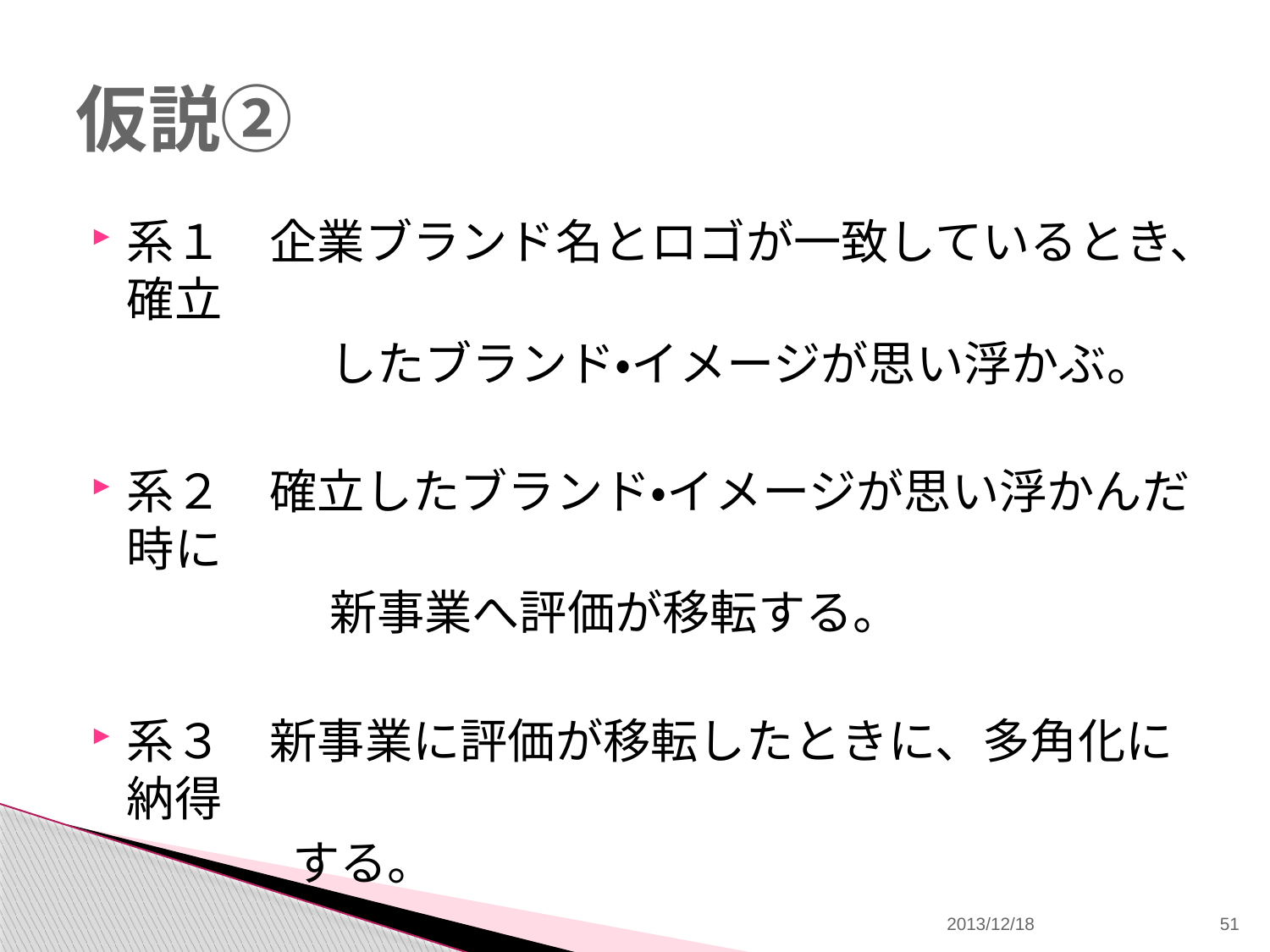

# 仮説②
系１　企業ブランド名とロゴが一致しているとき、確立
　　　　　したブランド・イメージが思い浮かぶ。

系２　確立したブランド・イメージが思い浮かんだ時に
　　　　　新事業へ評価が移転する。

系３　新事業に評価が移転したときに、多角化に納得
　　　　 する。
2013/12/18
51